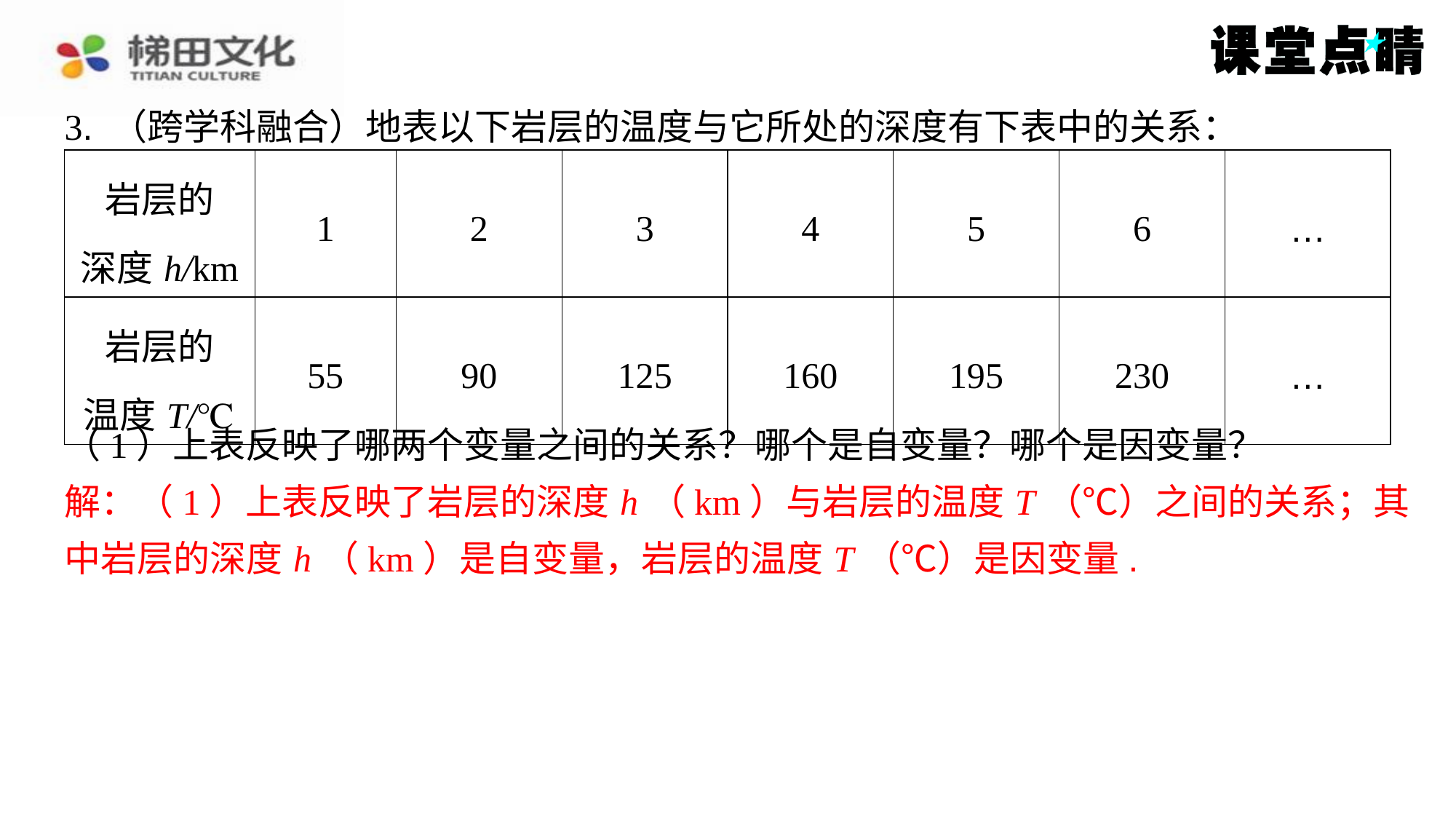

3. （跨学科融合）地表以下岩层的温度与它所处的深度有下表中的关系：
| 岩层的 深度h/km | 1 | 2 | 3 | 4 | 5 | 6 | … |
| --- | --- | --- | --- | --- | --- | --- | --- |
| 岩层的 温度T/℃ | 55 | 90 | 125 | 160 | 195 | 230 | … |
（1）上表反映了哪两个变量之间的关系？哪个是自变量？哪个是因变量？
解：（1）上表反映了岩层的深度 h （km）与岩层的温度 T （℃）之间的关系；其
中岩层的深度 h （km）是自变量，岩层的温度 T （℃）是因变量.
解：（1）上表反映了岩层的深度 h （km）与岩层的温度 T （℃）之间的关系；其
中岩层的深度 h （km）是自变量，岩层的温度 T （℃）是因变量.